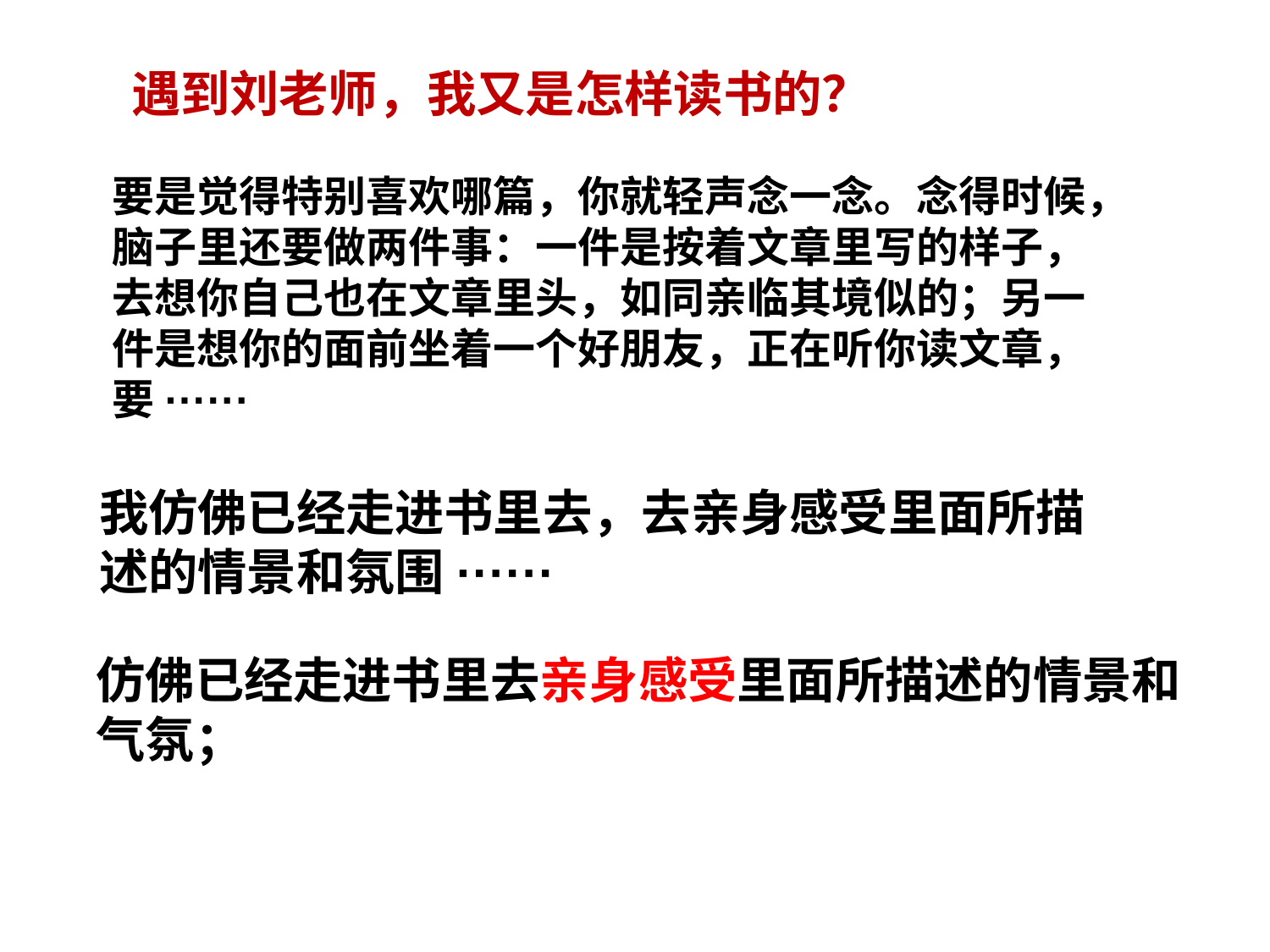

遇到刘老师，我又是怎样读书的？
要是觉得特别喜欢哪篇，你就轻声念一念。念得时候，脑子里还要做两件事：一件是按着文章里写的样子，去想你自己也在文章里头，如同亲临其境似的；另一件是想你的面前坐着一个好朋友，正在听你读文章，要······
我仿佛已经走进书里去，去亲身感受里面所描述的情景和氛围······
仿佛已经走进书里去亲身感受里面所描述的情景和气氛；